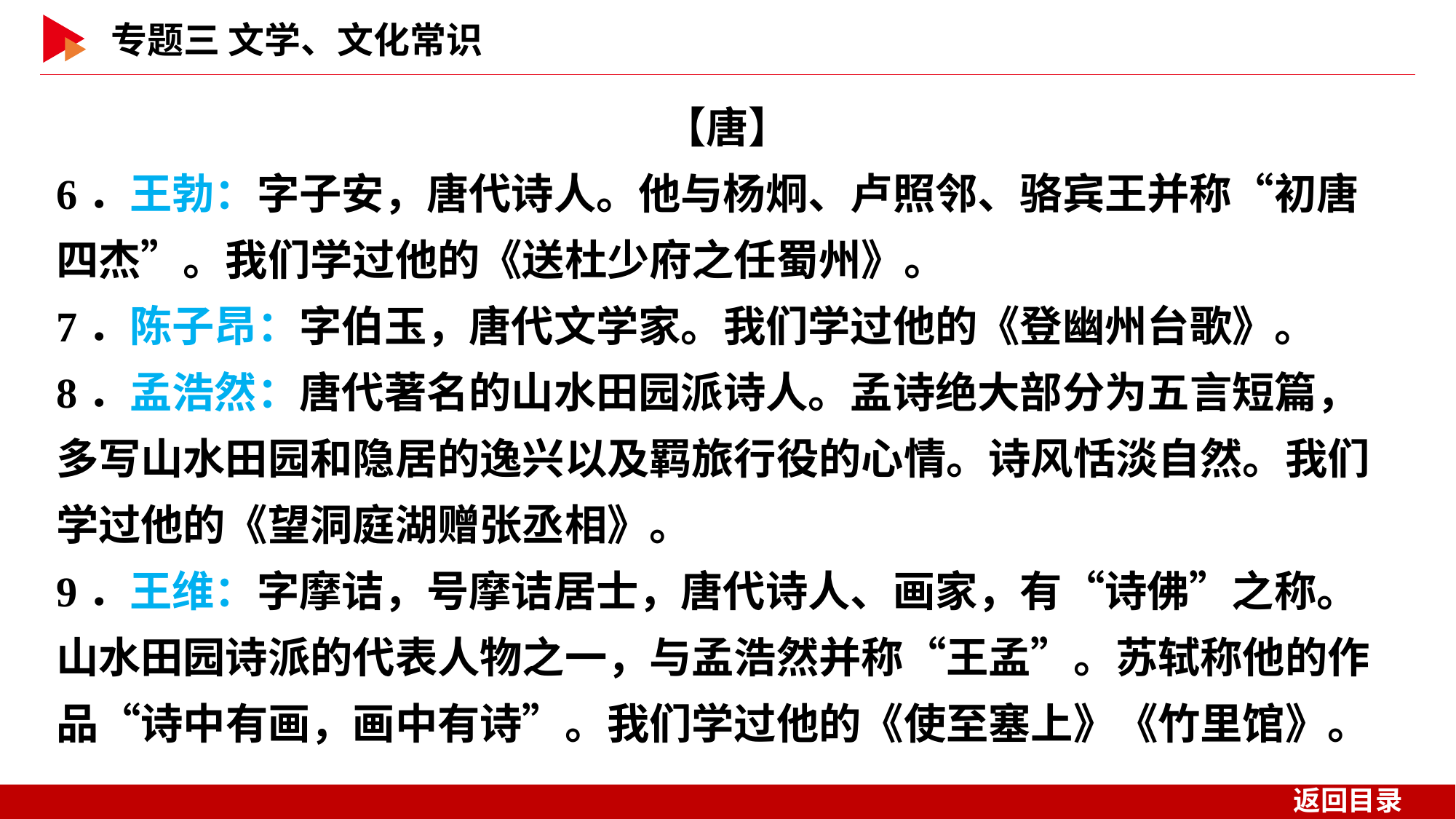

【唐】
6．王勃：字子安，唐代诗人。他与杨炯、卢照邻、骆宾王并称“初唐四杰”。我们学过他的《送杜少府之任蜀州》。
7．陈子昂：字伯玉，唐代文学家。我们学过他的《登幽州台歌》。
8．孟浩然：唐代著名的山水田园派诗人。孟诗绝大部分为五言短篇，多写山水田园和隐居的逸兴以及羁旅行役的心情。诗风恬淡自然。我们学过他的《望洞庭湖赠张丞相》。
9．王维：字摩诘，号摩诘居士，唐代诗人、画家，有“诗佛”之称。山水田园诗派的代表人物之一，与孟浩然并称“王孟”。苏轼称他的作品“诗中有画，画中有诗”。我们学过他的《使至塞上》《竹里馆》。